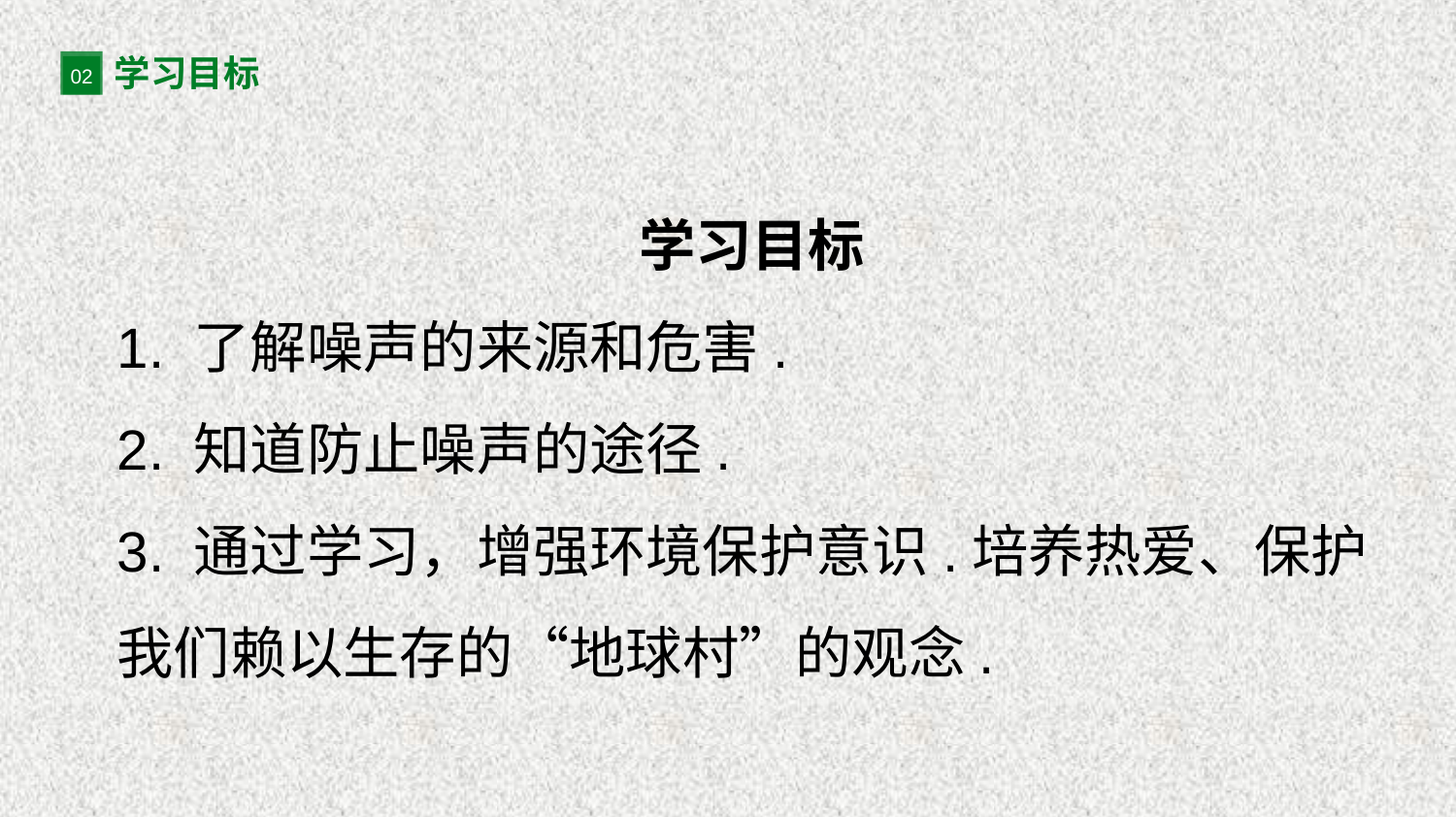

学习目标

02
学习目标
1. 了解噪声的来源和危害.
2. 知道防止噪声的途径.
3. 通过学习，增强环境保护意识.培养热爱、保护我们赖以生存的“地球村”的观念.